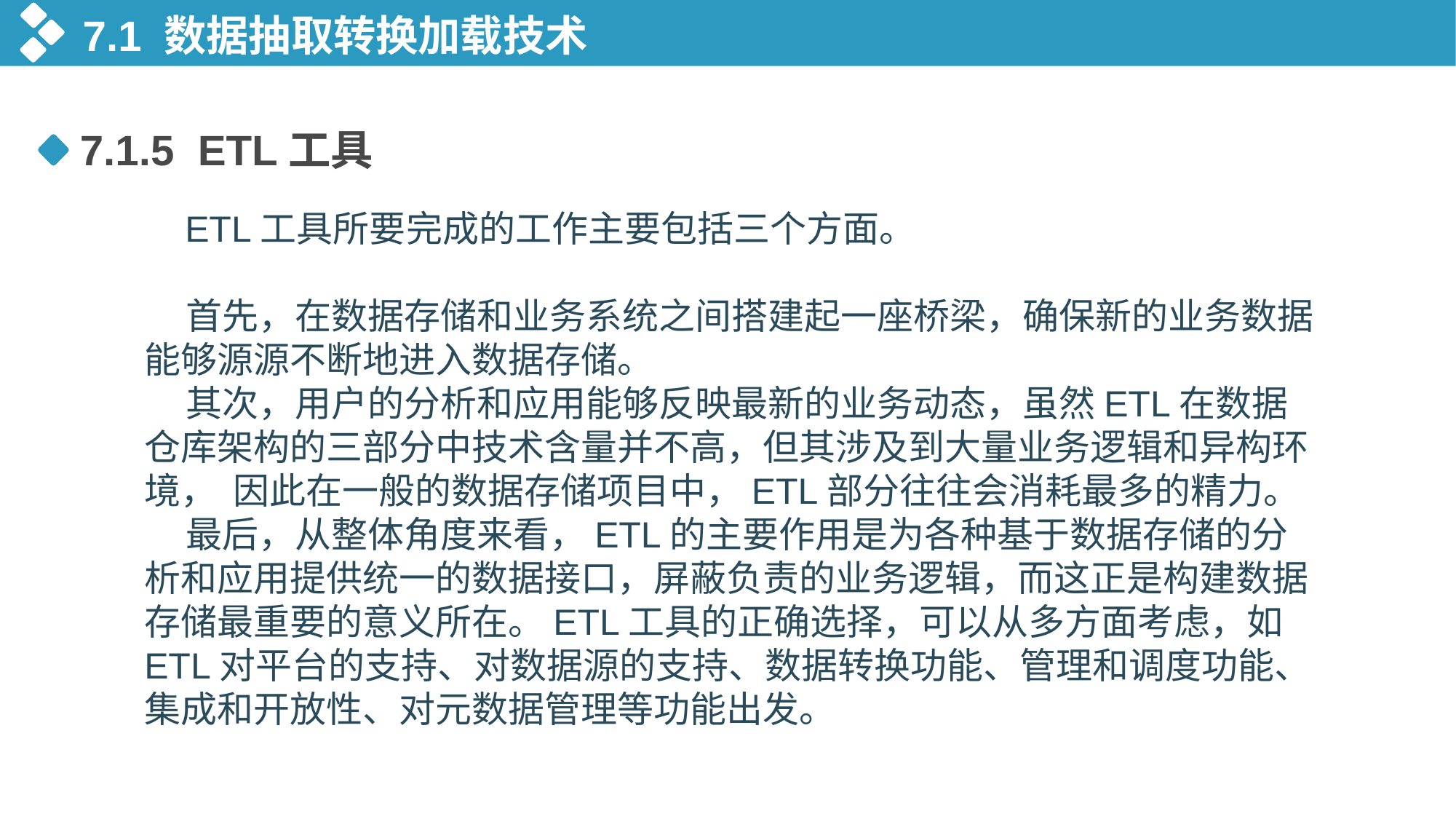

7.1 数据抽取转换加载技术

7.1.5  ETL工具

    ETL工具所要完成的工作主要包括三个方面。

    首先，在数据存储和业务系统之间搭建起一座桥梁，确保新的业务数据能够源源不断地进入数据存储。
    其次，用户的分析和应用能够反映最新的业务动态，虽然ETL在数据仓库架构的三部分中技术含量并不高，但其涉及到大量业务逻辑和异构环境，  因此在一般的数据存储项目中，ETL部分往往会消耗最多的精力。
    最后，从整体角度来看，ETL的主要作用是为各种基于数据存储的分析和应用提供统一的数据接口，屏蔽负责的业务逻辑，而这正是构建数据存储最重要的意义所在。ETL工具的正确选择，可以从多方面考虑，如ETL对平台的支持、对数据源的支持、数据转换功能、管理和调度功能、集成和开放性、对元数据管理等功能出发。